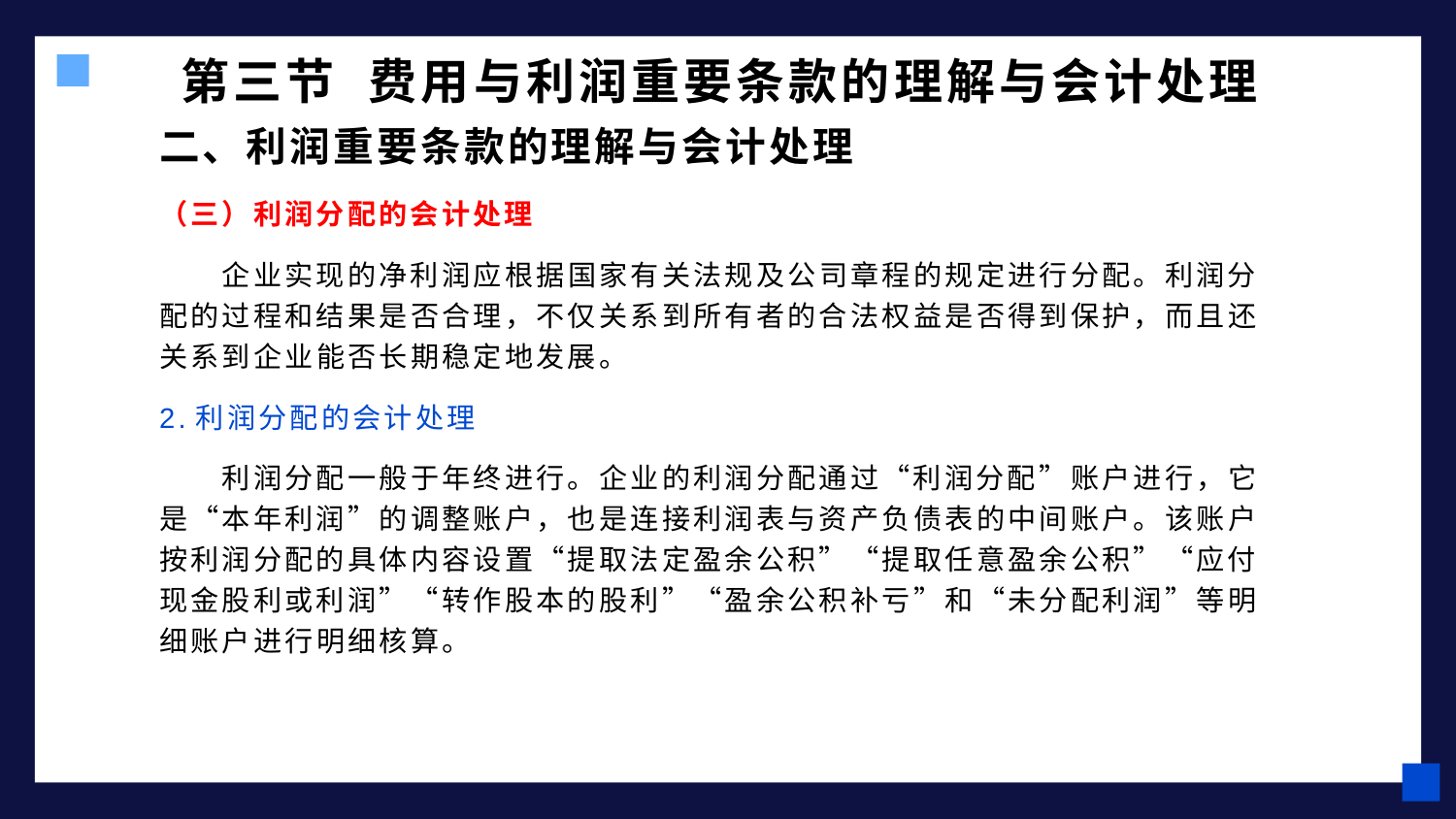

# 第三节  费用与利润重要条款的理解与会计处理
二、利润重要条款的理解与会计处理
（三）利润分配的会计处理
      企业实现的净利润应根据国家有关法规及公司章程的规定进行分配。利润分配的过程和结果是否合理，不仅关系到所有者的合法权益是否得到保护，而且还关系到企业能否长期稳定地发展。
2.利润分配的会计处理
      利润分配一般于年终进行。企业的利润分配通过“利润分配”账户进行，它是“本年利润”的调整账户，也是连接利润表与资产负债表的中间账户。该账户按利润分配的具体内容设置“提取法定盈余公积”“提取任意盈余公积”“应付现金股利或利润”“转作股本的股利”“盈余公积补亏”和“未分配利润”等明细账户进行明细核算。